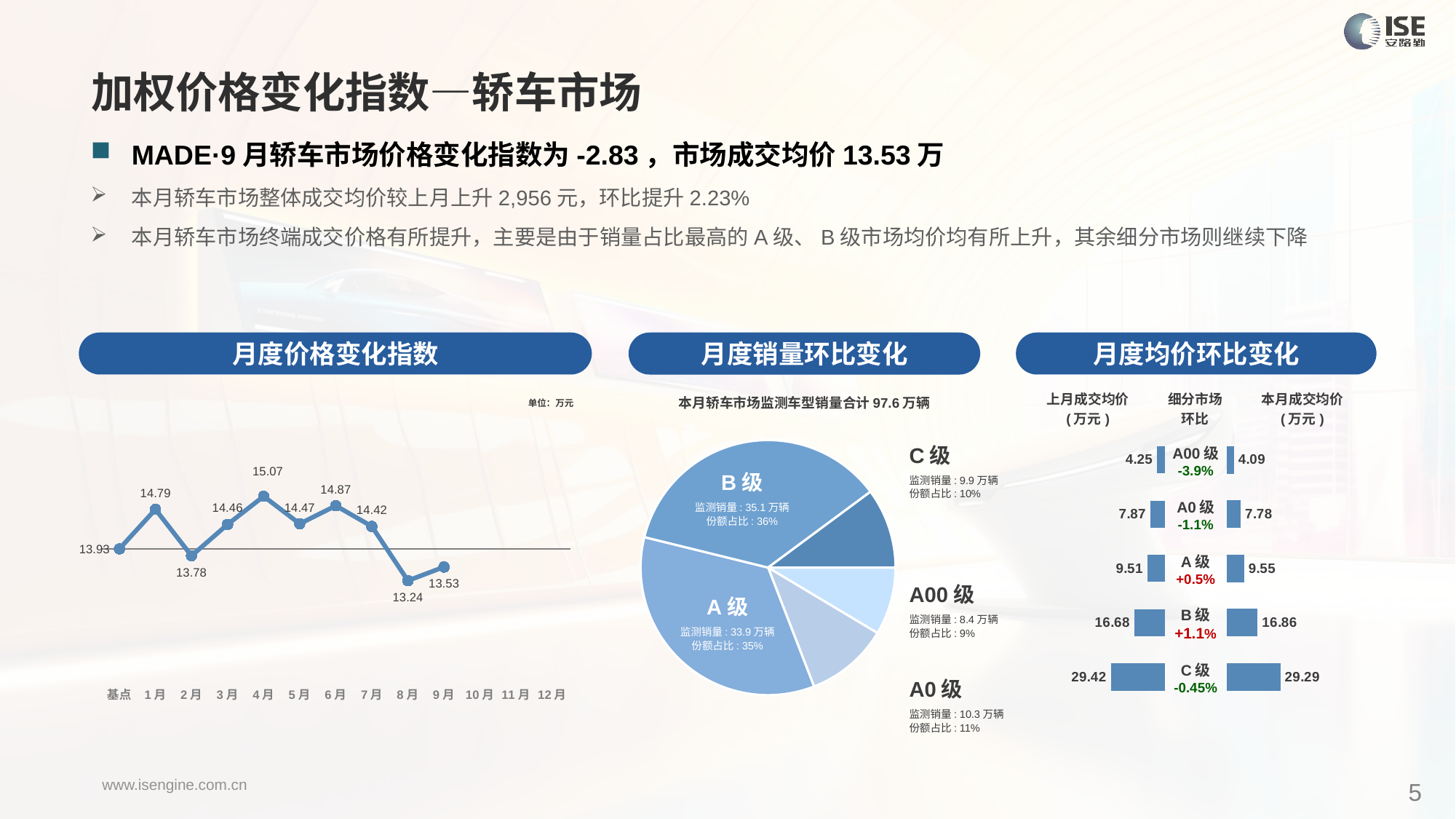

加权价格变化指数—轿车市场
MADE·9月轿车市场价格变化指数为-2.83，市场成交均价13.53万
本月轿车市场整体成交均价较上月上升2,956元，环比提升2.23%
本月轿车市场终端成交价格有所提升，主要是由于销量占比最高的A级、B级市场均价均有所上升，其余细分市场则继续下降
月度价格变化指数

月度均价环比变化

月度销量环比变化

本月轿车市场监测车型销量合计97.6万辆
C级
监测销量: 9.9万辆
份额占比: 10%
B级
监测销量: 35.1万辆
份额占比: 36%
A00级
监测销量: 8.4万辆
份额占比: 9%
A级
监测销量: 33.9万辆
份额占比: 35%
A0级
监测销量: 10.3万辆
份额占比: 11%

### Chart

| Category | Y2024 |
|---|---|
| 基点 | 0.0 |
| 1月 | 6.179169729848333 |
| 2月 | -1.08 |
| 3月 | 3.83 |
| 4月 | 8.22 |
| 5月 | 3.93 |
| 6月 | 6.75 |
| 7月 | 3.52 |
| 8月 | -4.96 |
| 9月 | -2.83 |
| 10月 | None |
| 11月 | None |
| 12月 | None |
| 上月成交均价 (万元) | 细分市场 环比 | 本月成交均价 (万元) |
| --- | --- | --- |
单位：万元

### Chart

| Category | 细分市场 |
|---|---|
| A00级 | 83742.0 |
| A0级 | 102844.0 |
| A级 | 338829.0 |
| B级 | 351441.0 |
| C级 | 98990.0 |
| A00级 -3.9% |
| --- |
| A0级 -1.1% |
| A级 +0.5% |
| B级 +1.1% |
| C级 -0.45% |

### Chart

| Category | 成交均价 |
|---|---|
| A00 | 4.25 |
| A0 | 7.87 |
| A | 9.51 |
| B | 16.68 |
| C | 29.42 |

### Chart

| Category | 金额 |
|---|---|
| A00 | 4.088183348857204 |
| A0 | 7.781292053984678 |
| A | 9.55311652780606 |
| B | 16.86261685460718 |
| C | 29.289837862410362 |
5